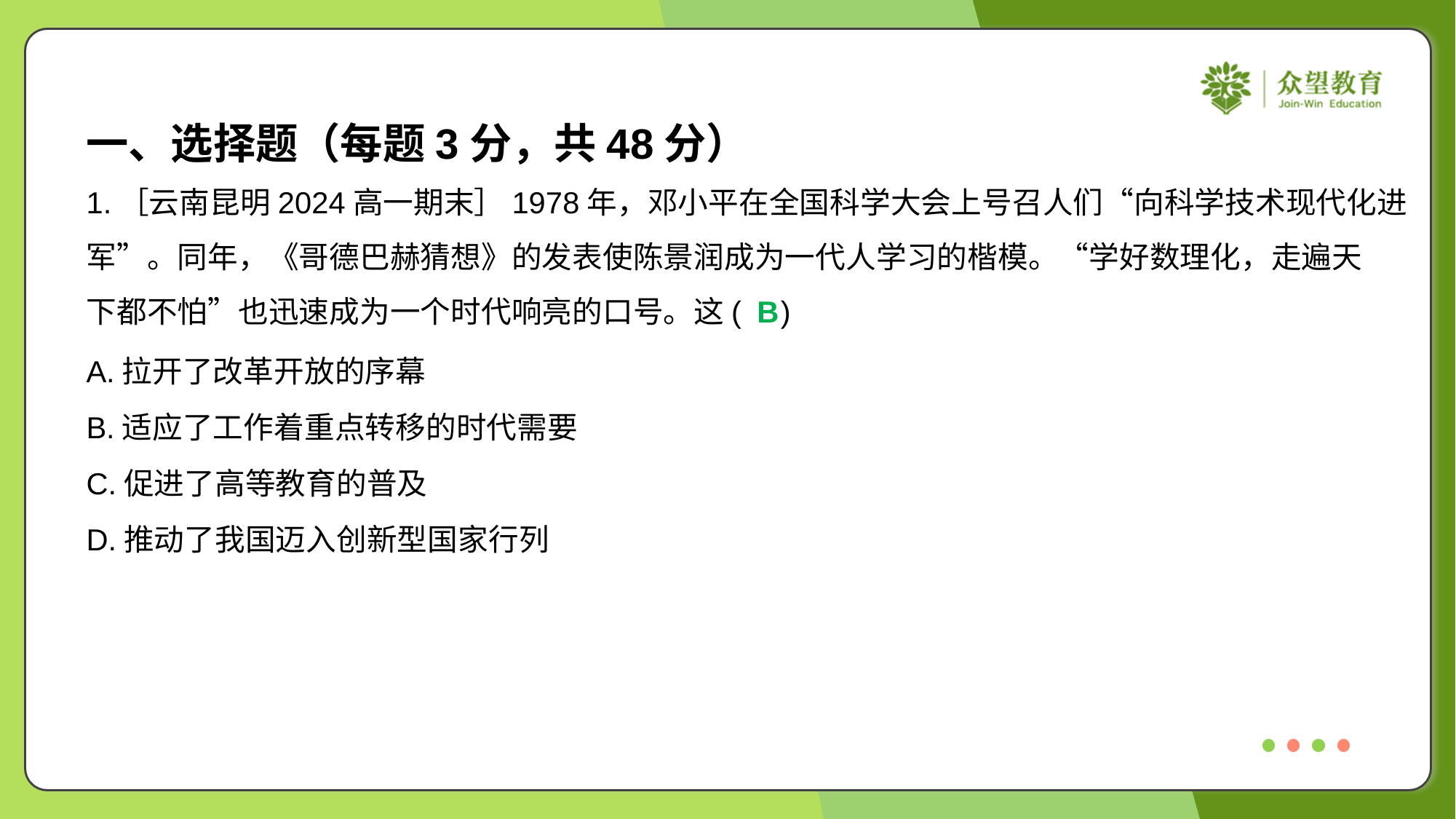

一、选择题（每题3分，共48分）
1.［云南昆明2024高一期末］1978年，邓小平在全国科学大会上号召人们“向科学技术现代化进
军”。同年，《哥德巴赫猜想》的发表使陈景润成为一代人学习的楷模。“学好数理化，走遍天
下都不怕”也迅速成为一个时代响亮的口号。这(     )
B
A.拉开了改革开放的序幕
B.适应了工作着重点转移的时代需要
C.促进了高等教育的普及
D.推动了我国迈入创新型国家行列